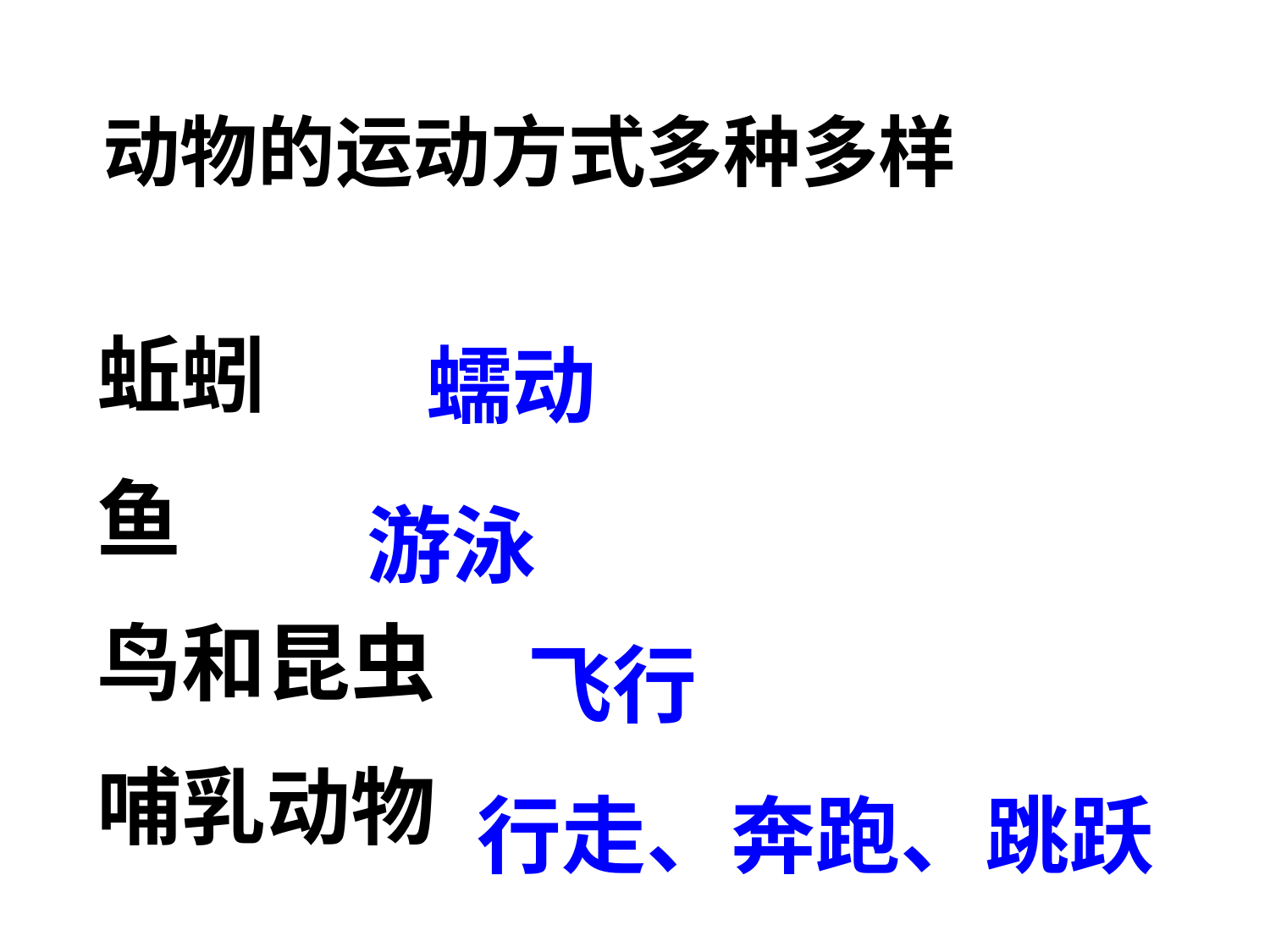

动物的运动方式多种多样
蚯蚓
鱼
鸟和昆虫
哺乳动物
蠕动
游泳
飞行
行走、奔跑、跳跃